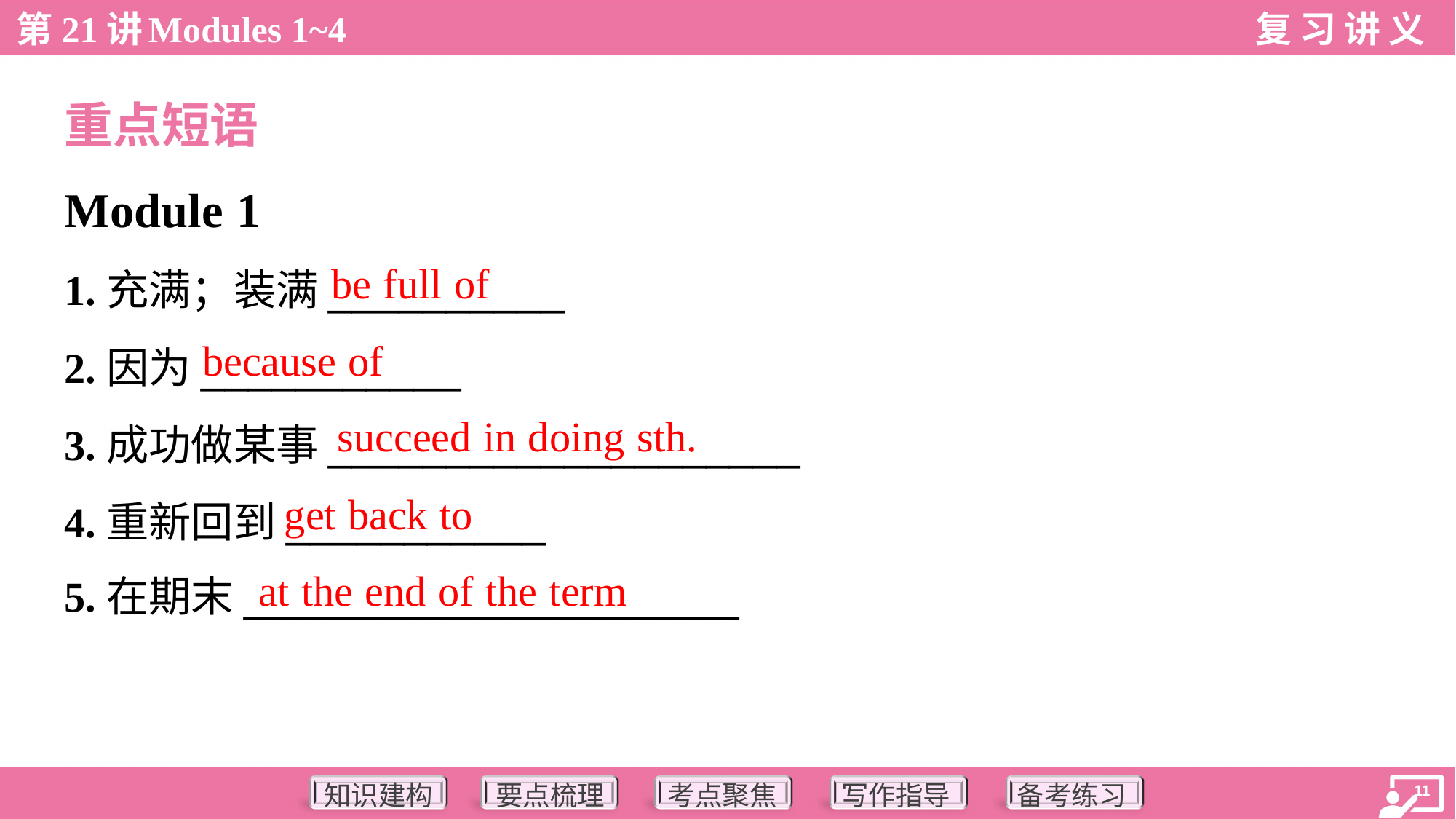

重点短语
Module 1
be full of
1.充满；装满__________
2.因为___________
3.成功做某事____________________
4.重新回到___________
5.在期末_____________________
because of
succeed in doing sth.
get back to
at the end of the term